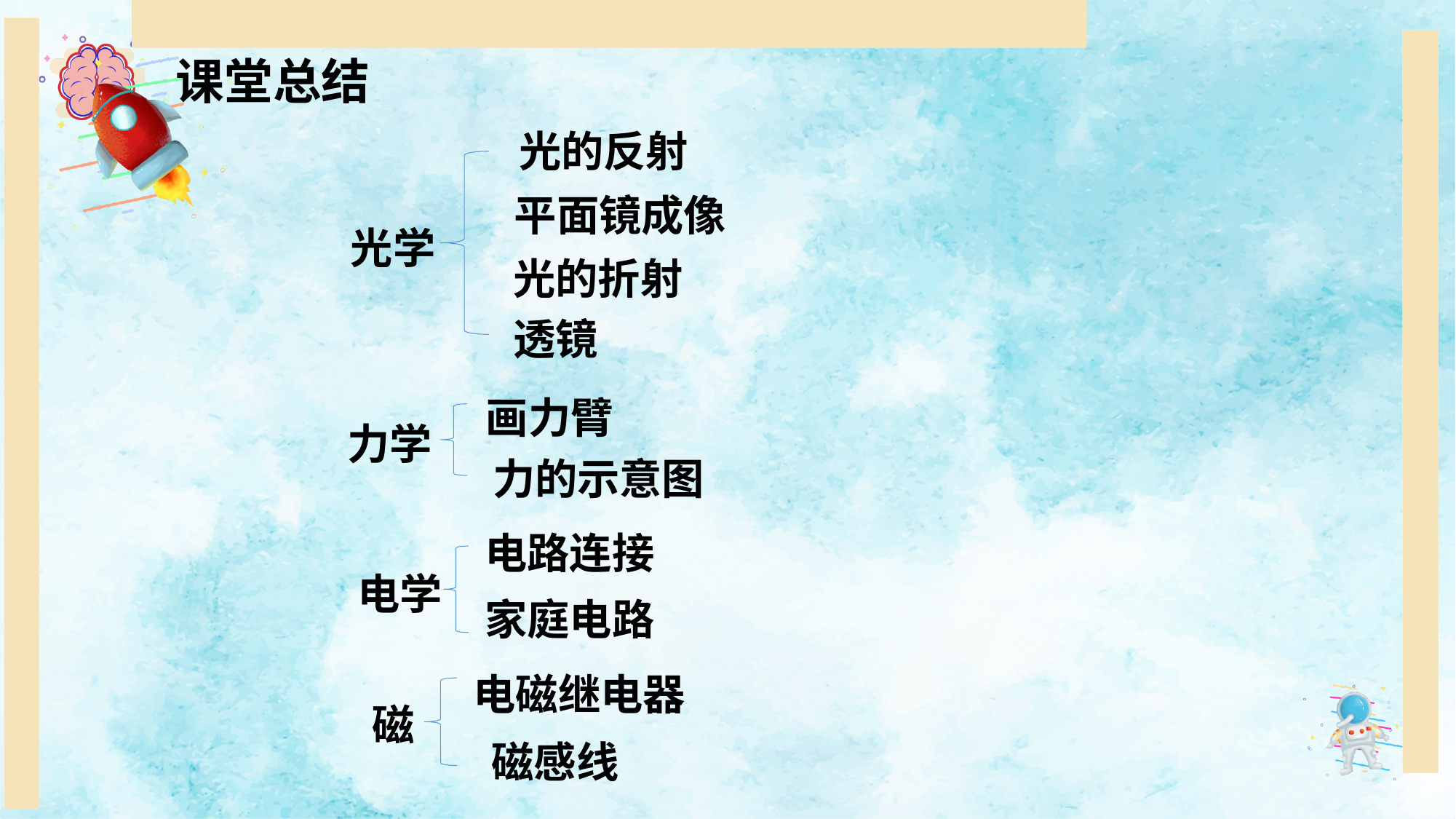

课堂总结
光的反射

平面镜成像
光学
光的折射
透镜
画力臂

力学
力的示意图
电路连接

电学
家庭电路
电磁继电器

磁
磁感线